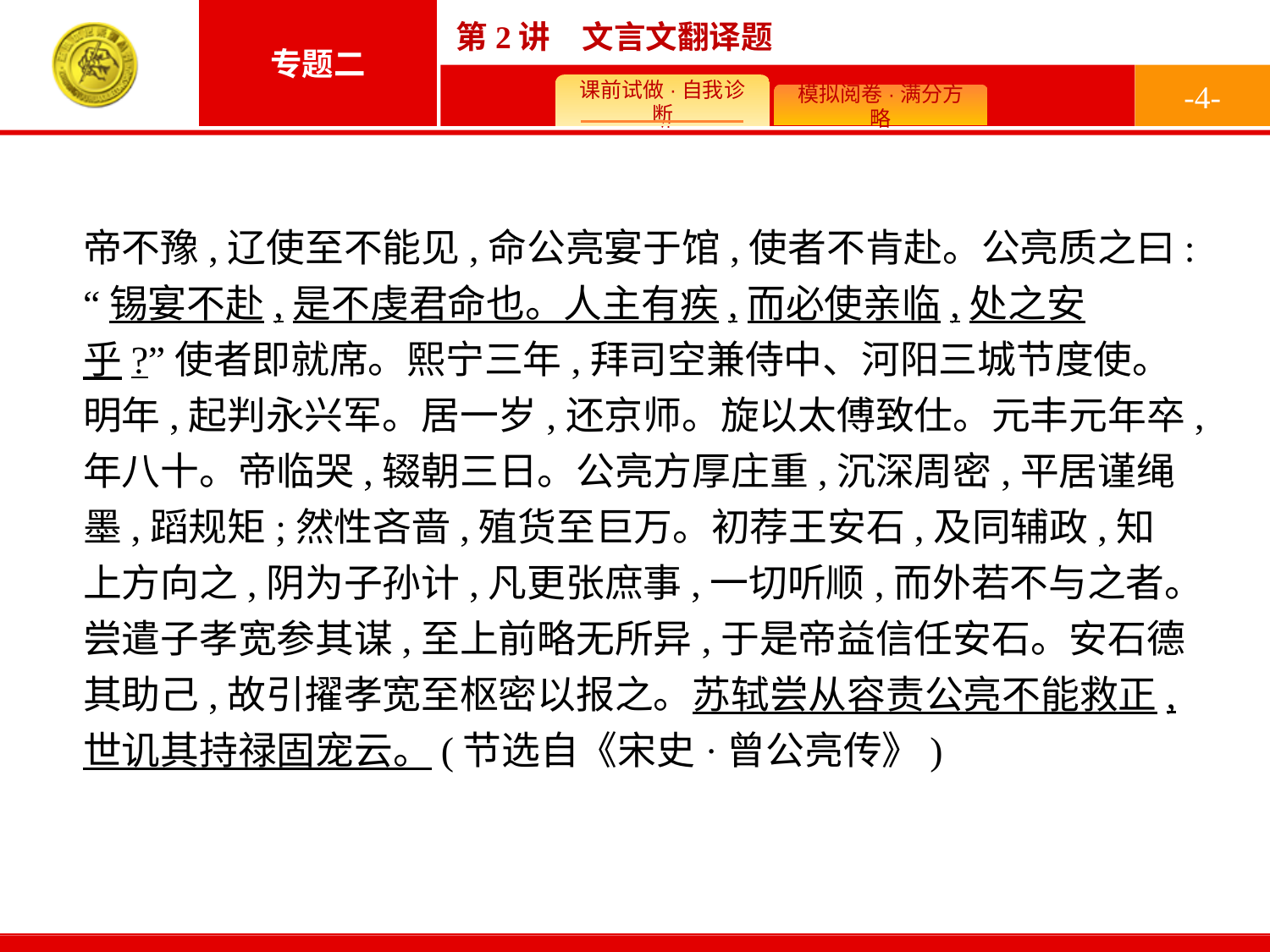

-4-
帝不豫,辽使至不能见,命公亮宴于馆,使者不肯赴。公亮质之曰:“锡宴不赴,是不虔君命也。人主有疾,而必使亲临,处之安乎?”使者即就席。熙宁三年,拜司空兼侍中、河阳三城节度使。明年,起判永兴军。居一岁,还京师。旋以太傅致仕。元丰元年卒,年八十。帝临哭,辍朝三日。公亮方厚庄重,沉深周密,平居谨绳墨,蹈规矩;然性吝啬,殖货至巨万。初荐王安石,及同辅政,知上方向之,阴为子孙计,凡更张庶事,一切听顺,而外若不与之者。尝遣子孝宽参其谋,至上前略无所异,于是帝益信任安石。安石德其助己,故引擢孝宽至枢密以报之。苏轼尝从容责公亮不能救正,世讥其持禄固宠云。(节选自《宋史·曾公亮传》)